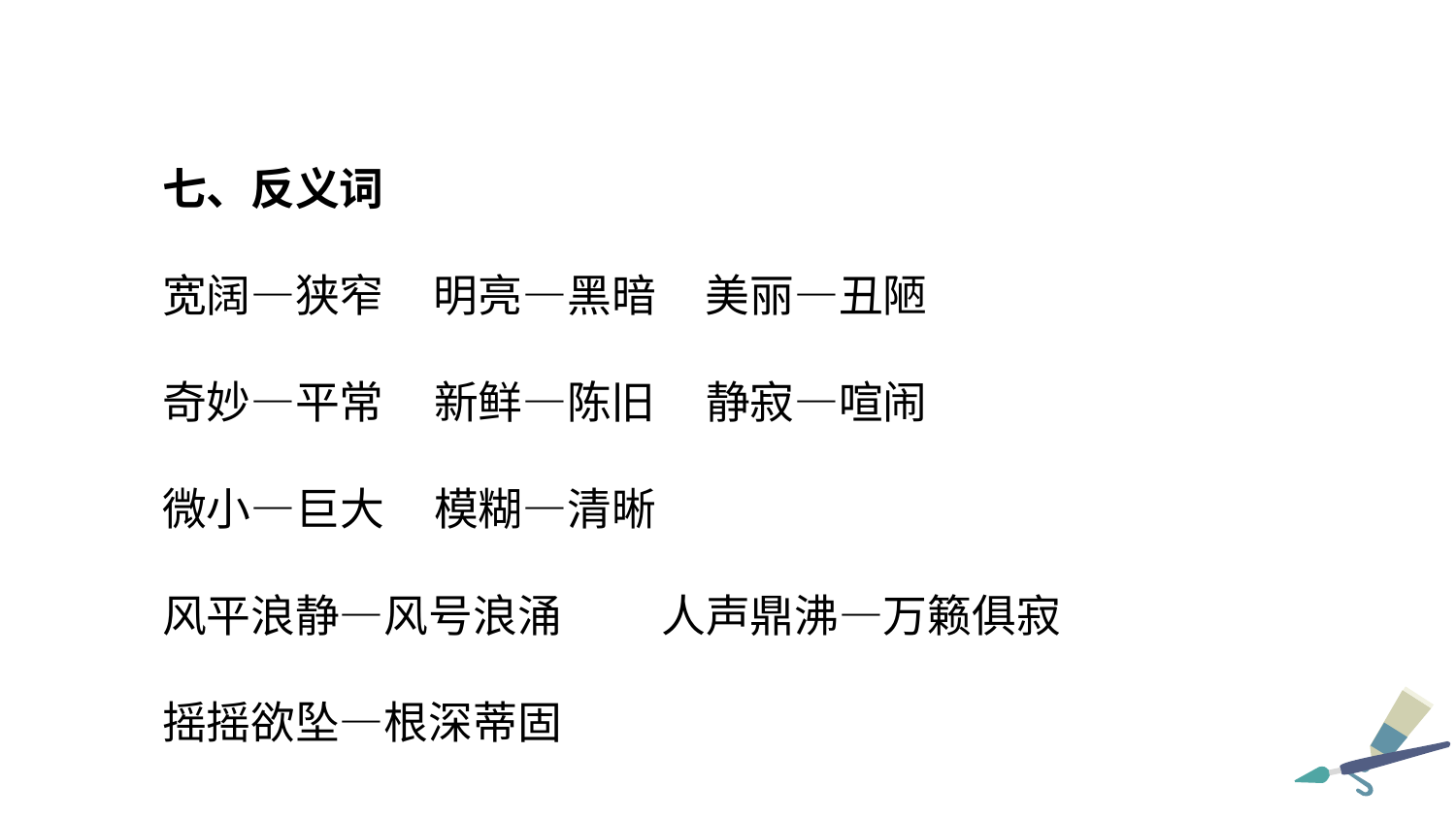

七、反义词
宽阔—狭窄     明亮—黑暗     美丽—丑陋
奇妙—平常     新鲜—陈旧     静寂—喧闹
微小—巨大     模糊—清晰
风平浪静—风号浪涌          人声鼎沸—万籁俱寂
摇摇欲坠—根深蒂固